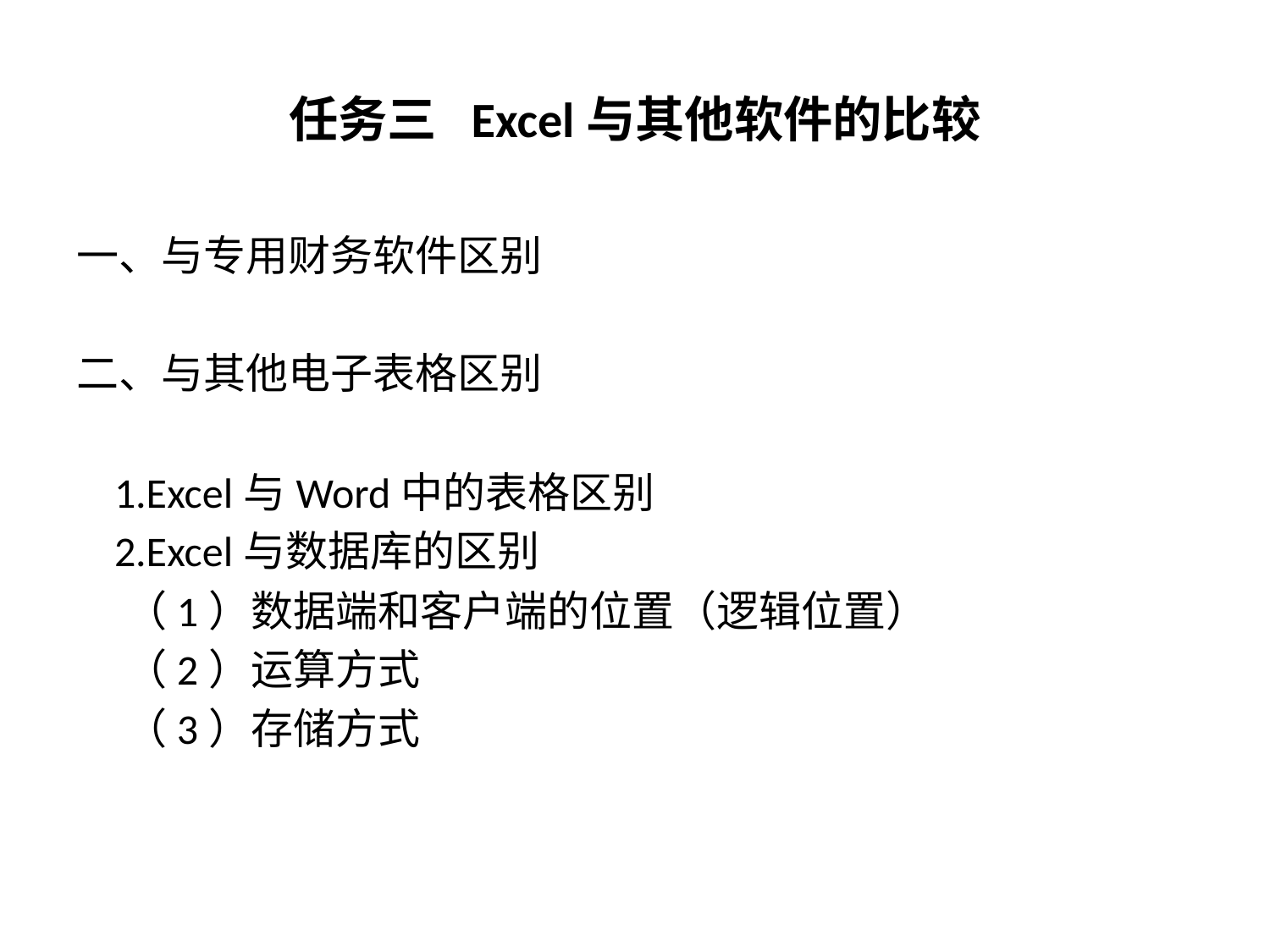

# 任务三  Excel与其他软件的比较
一、与专用财务软件区别

二、与其他电子表格区别

    1.Excel与Word中的表格区别
    2.Excel与数据库的区别
    （1）数据端和客户端的位置（逻辑位置）
    （2）运算方式
    （3）存储方式